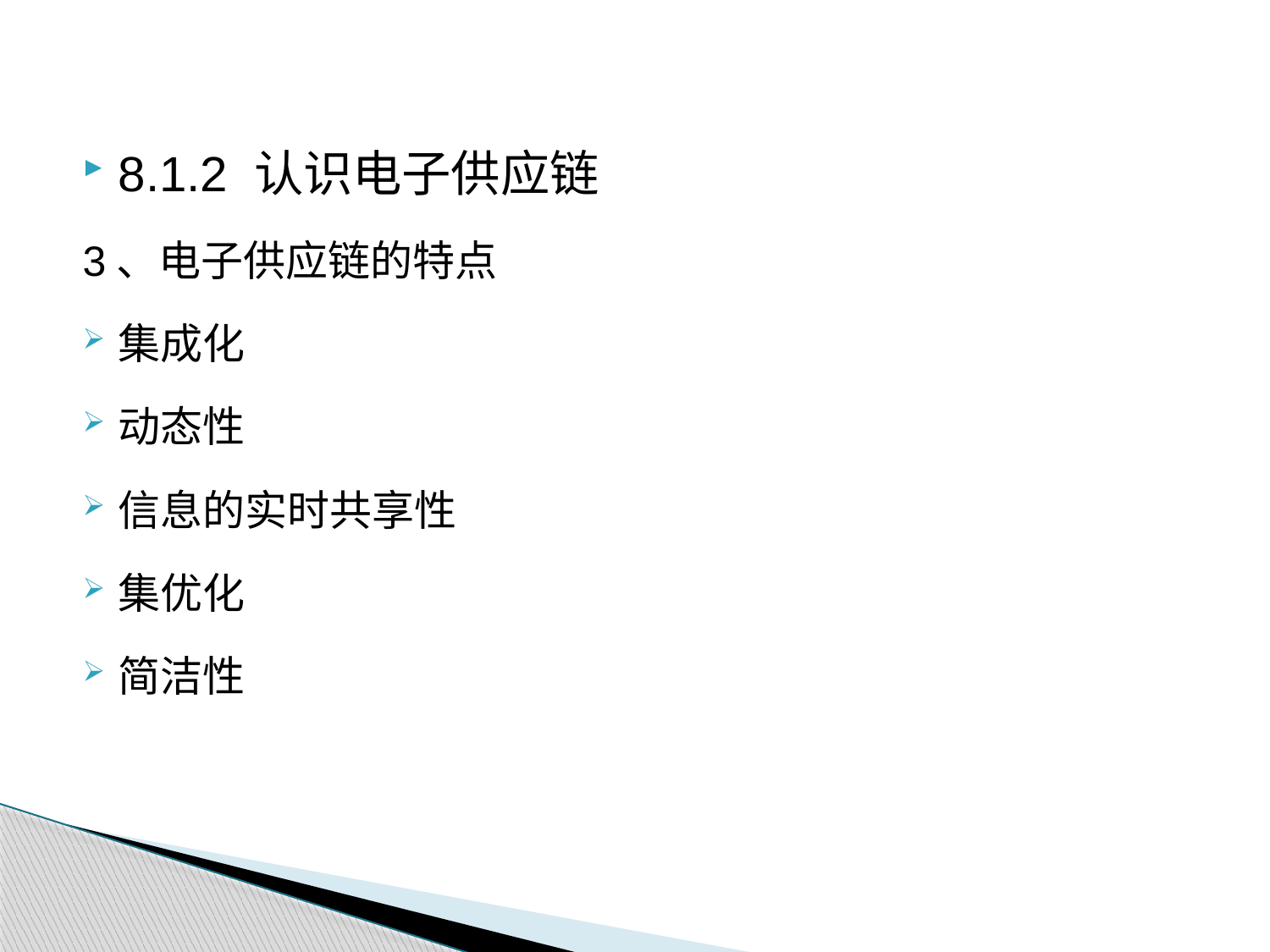

8.1.2 认识电子供应链
3、电子供应链的特点
集成化
动态性
信息的实时共享性
集优化
简洁性